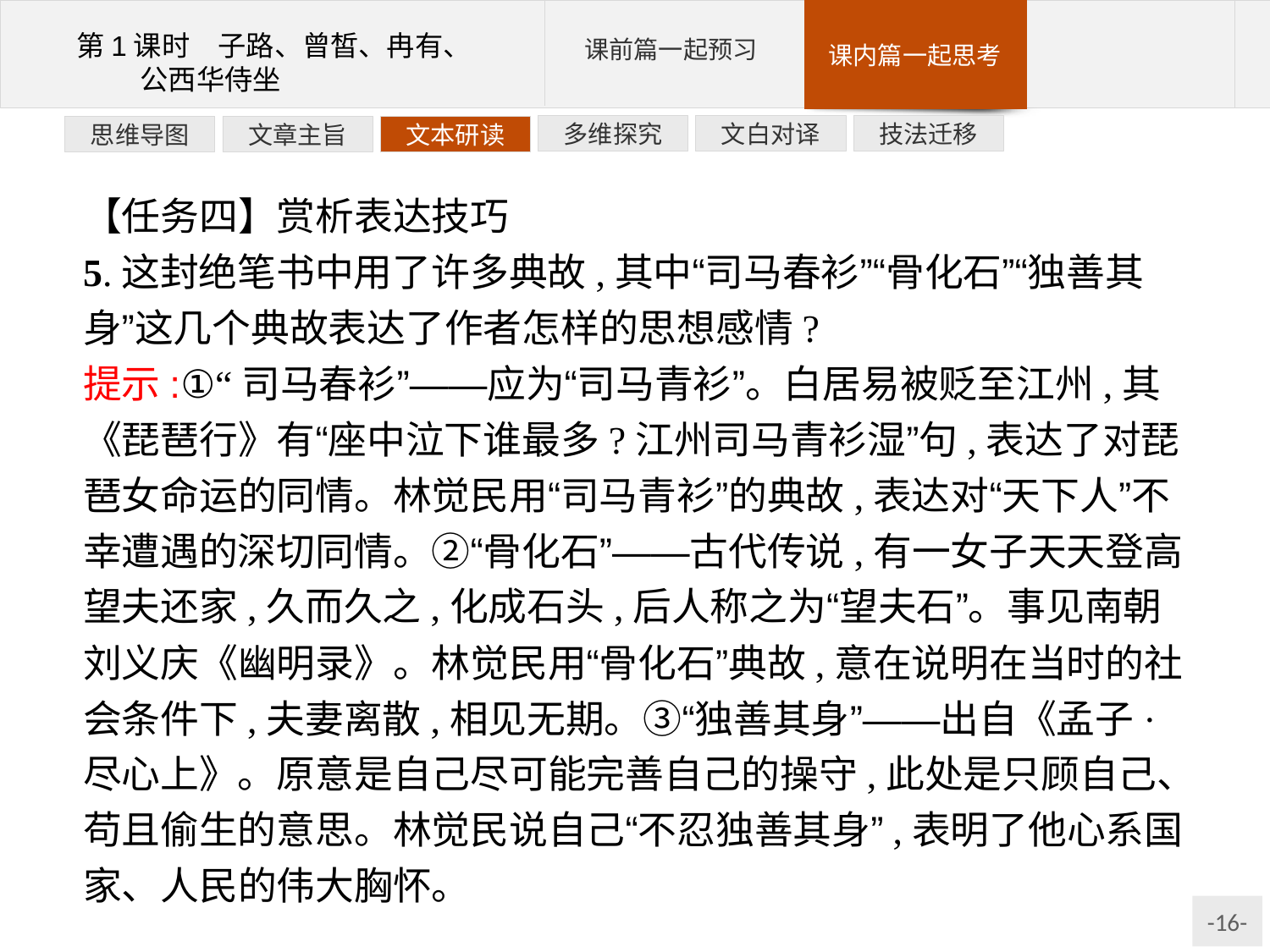

技法迁移
文白对译
多维探究
文本研读
文章主旨
思维导图
【任务四】赏析表达技巧
5.这封绝笔书中用了许多典故,其中“司马春衫”“骨化石”“独善其身”这几个典故表达了作者怎样的思想感情?
提示:①“司马春衫”——应为“司马青衫”。白居易被贬至江州,其《琵琶行》有“座中泣下谁最多?江州司马青衫湿”句,表达了对琵琶女命运的同情。林觉民用“司马青衫”的典故,表达对“天下人”不幸遭遇的深切同情。②“骨化石”——古代传说,有一女子天天登高望夫还家,久而久之,化成石头,后人称之为“望夫石”。事见南朝刘义庆《幽明录》。林觉民用“骨化石”典故,意在说明在当时的社会条件下,夫妻离散,相见无期。③“独善其身”——出自《孟子·尽心上》。原意是自己尽可能完善自己的操守,此处是只顾自己、苟且偷生的意思。林觉民说自己“不忍独善其身”,表明了他心系国家、人民的伟大胸怀。